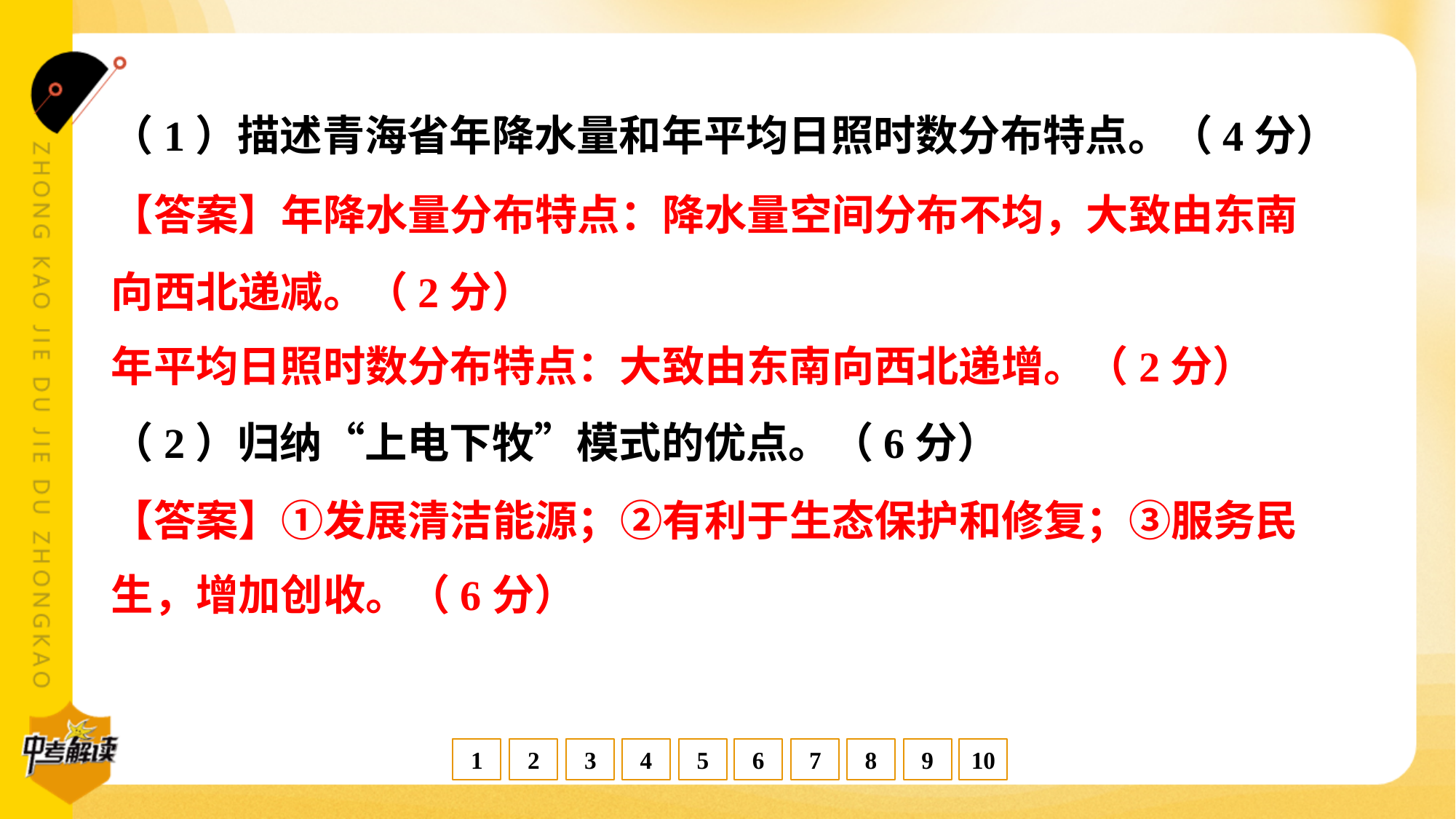

（1）描述青海省年降水量和年平均日照时数分布特点。（4分）
【答案】年降水量分布特点：降水量空间分布不均，大致由东南
向西北递减。（2分）
年平均日照时数分布特点：大致由东南向西北递增。（2分）
（2）归纳“上电下牧”模式的优点。（6分）
【答案】①发展清洁能源；②有利于生态保护和修复；③服务民
生，增加创收。（6分）